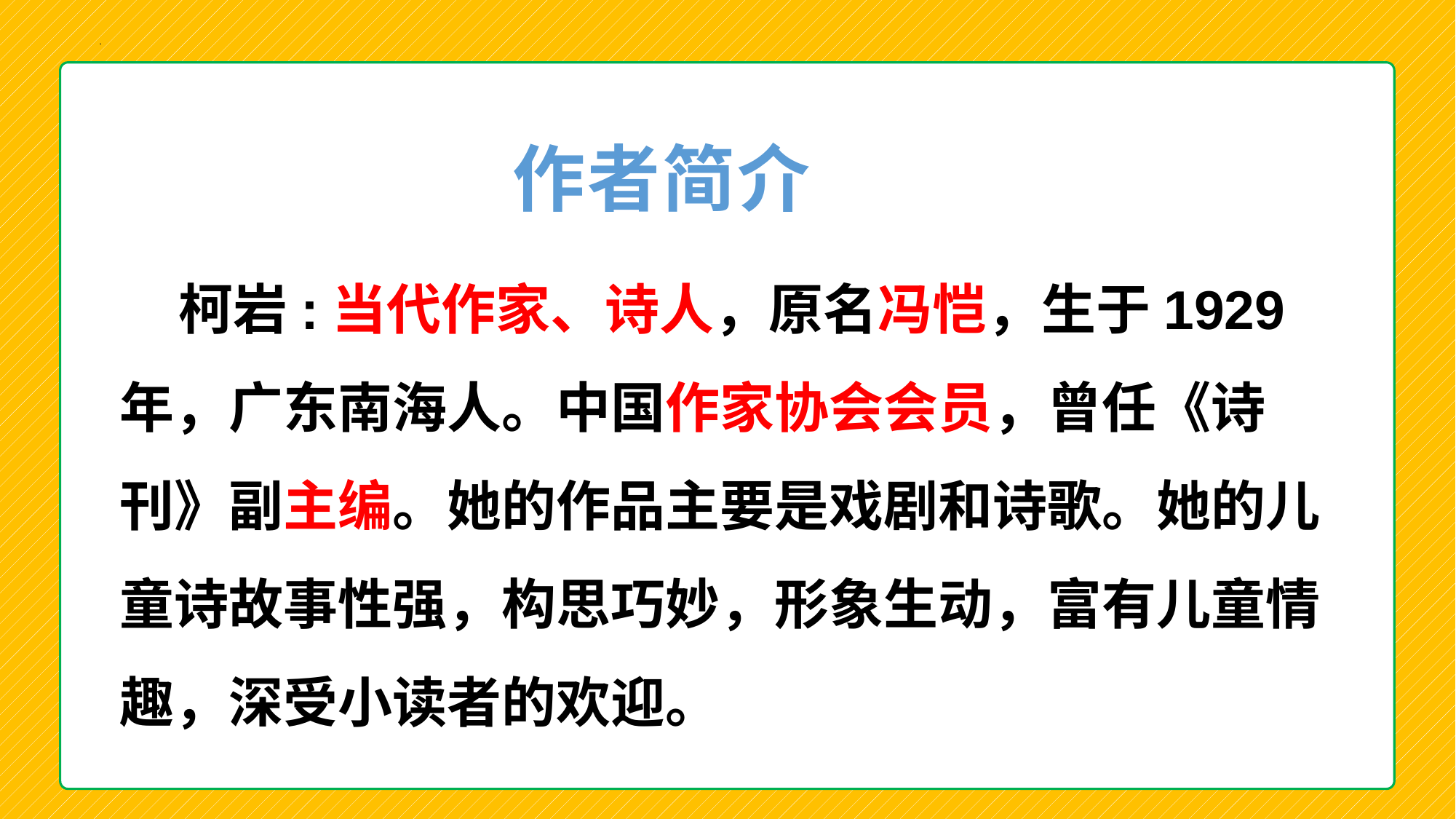

作者简介
    柯岩:当代作家、诗人，原名冯恺，生于1929年，广东南海人。中国作家协会会员，曾任《诗刊》副主编。她的作品主要是戏剧和诗歌。她的儿童诗故事性强，构思巧妙，形象生动，富有儿童情趣，深受小读者的欢迎。